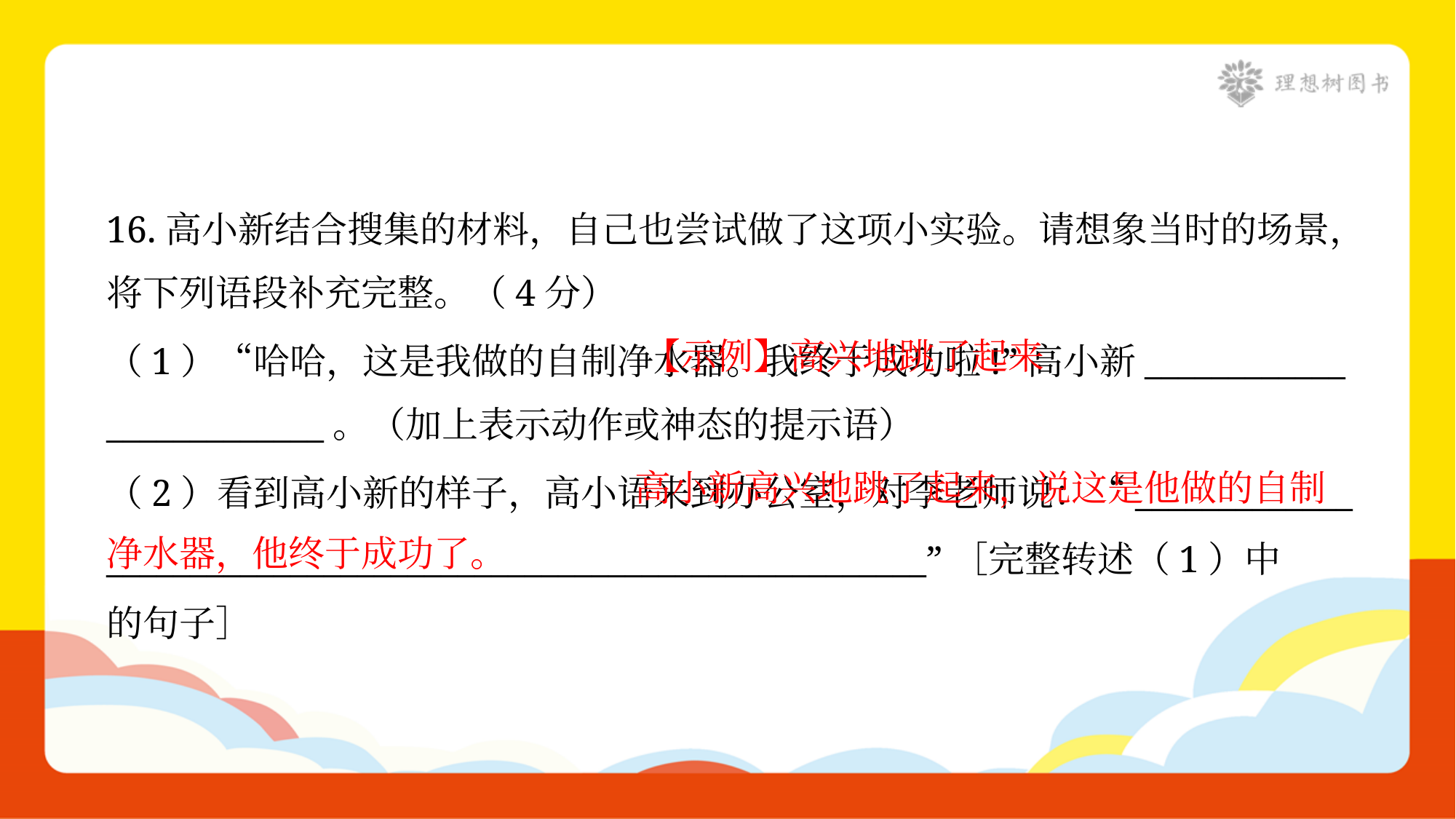

16.高小新结合搜集的材料，自己也尝试做了这项小实验。请想象当时的场景，
将下列语段补充完整。（4分）
                                                         【示例】高兴地跳了起来
（1）“哈哈，这是我做的自制净水器。我终于成功啦!”高小新____________
_____________。（加上表示动作或神态的提示语）
                                                        高小新高兴地跳了起来，说这是他做的自制净水器，他终于成功了。
（2）看到高小新的样子，高小语来到办公室，对李老师说：“_____________
_________________________________________________”［完整转述（1）中
的句子］